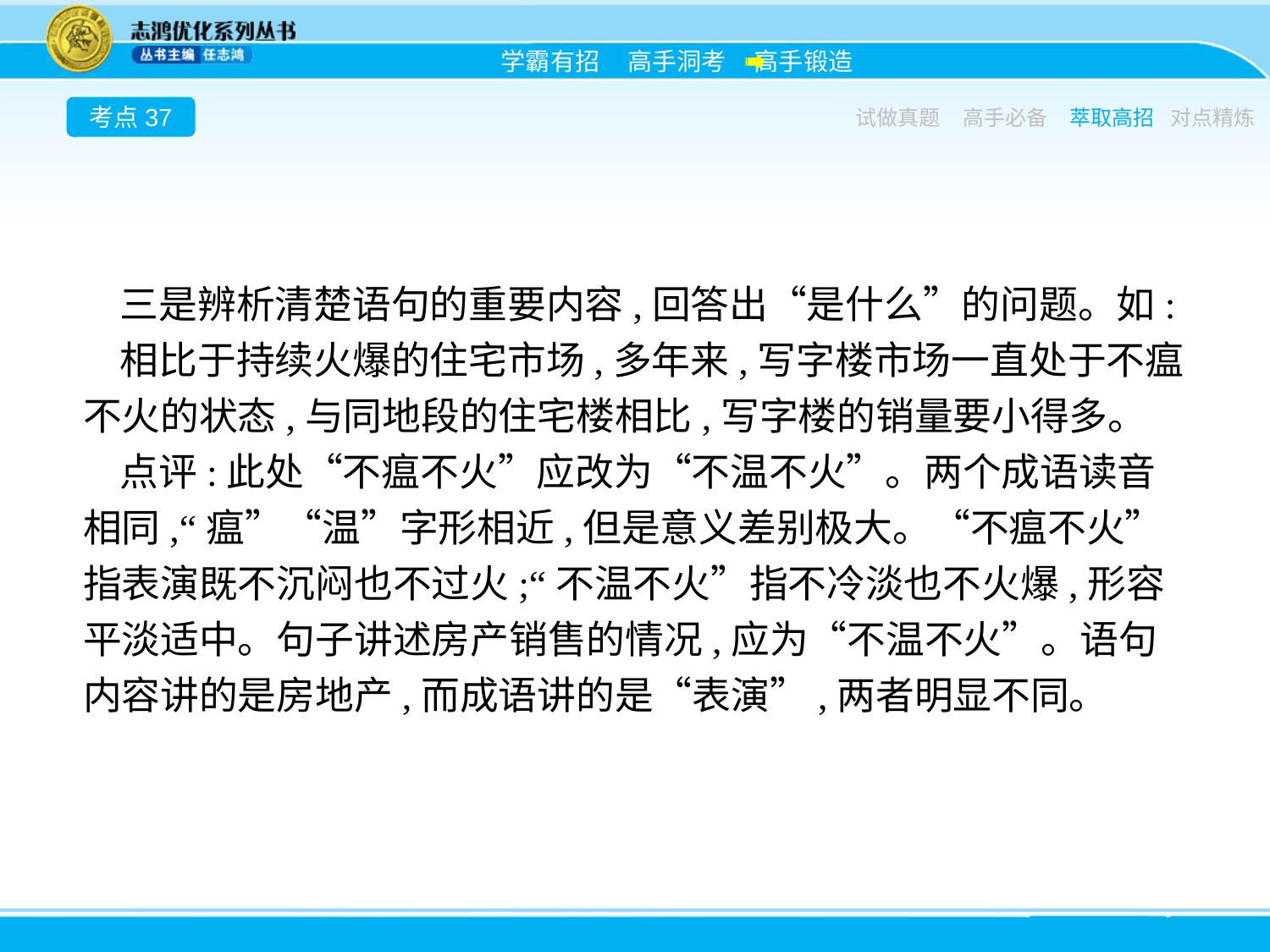

考点37
试做真题
高手必备
萃取高招
对点精炼
三是辨析清楚语句的重要内容,回答出“是什么”的问题。如:
相比于持续火爆的住宅市场,多年来,写字楼市场一直处于不瘟不火的状态,与同地段的住宅楼相比,写字楼的销量要小得多。
点评:此处“不瘟不火”应改为“不温不火”。两个成语读音相同,“瘟”“温”字形相近,但是意义差别极大。“不瘟不火”指表演既不沉闷也不过火;“不温不火”指不冷淡也不火爆,形容平淡适中。句子讲述房产销售的情况,应为“不温不火”。语句内容讲的是房地产,而成语讲的是“表演”,两者明显不同。